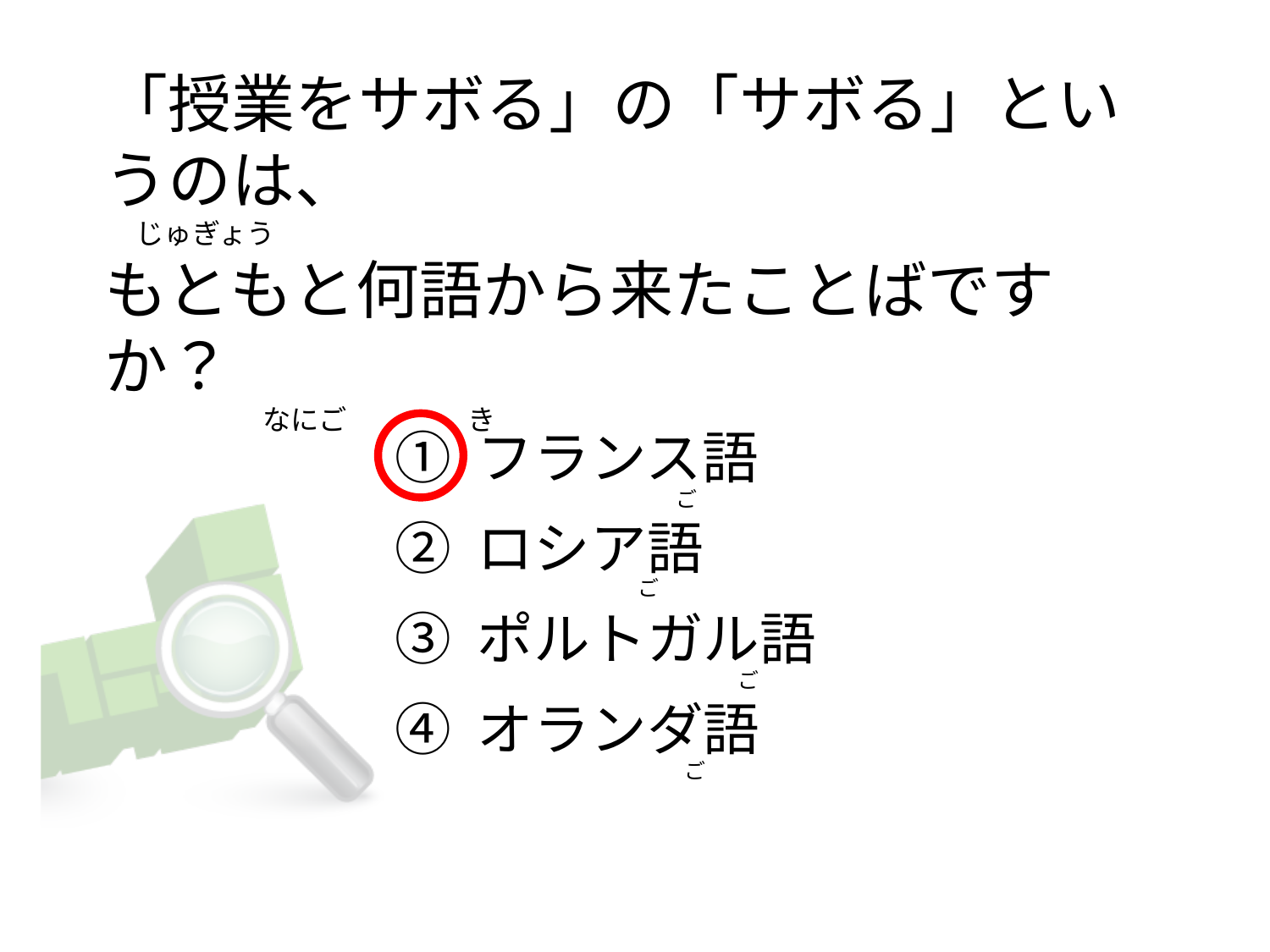

# 「授業をサボる」の「サボる」というのは、      じゅぎょう もともと何語から来たことばですか？                          なにご                   き

① フランス語
② ロシア語
③ ポルトガル語
④ オランダ語
                                         ご
                                  ご
                                                      ご
                                            ご